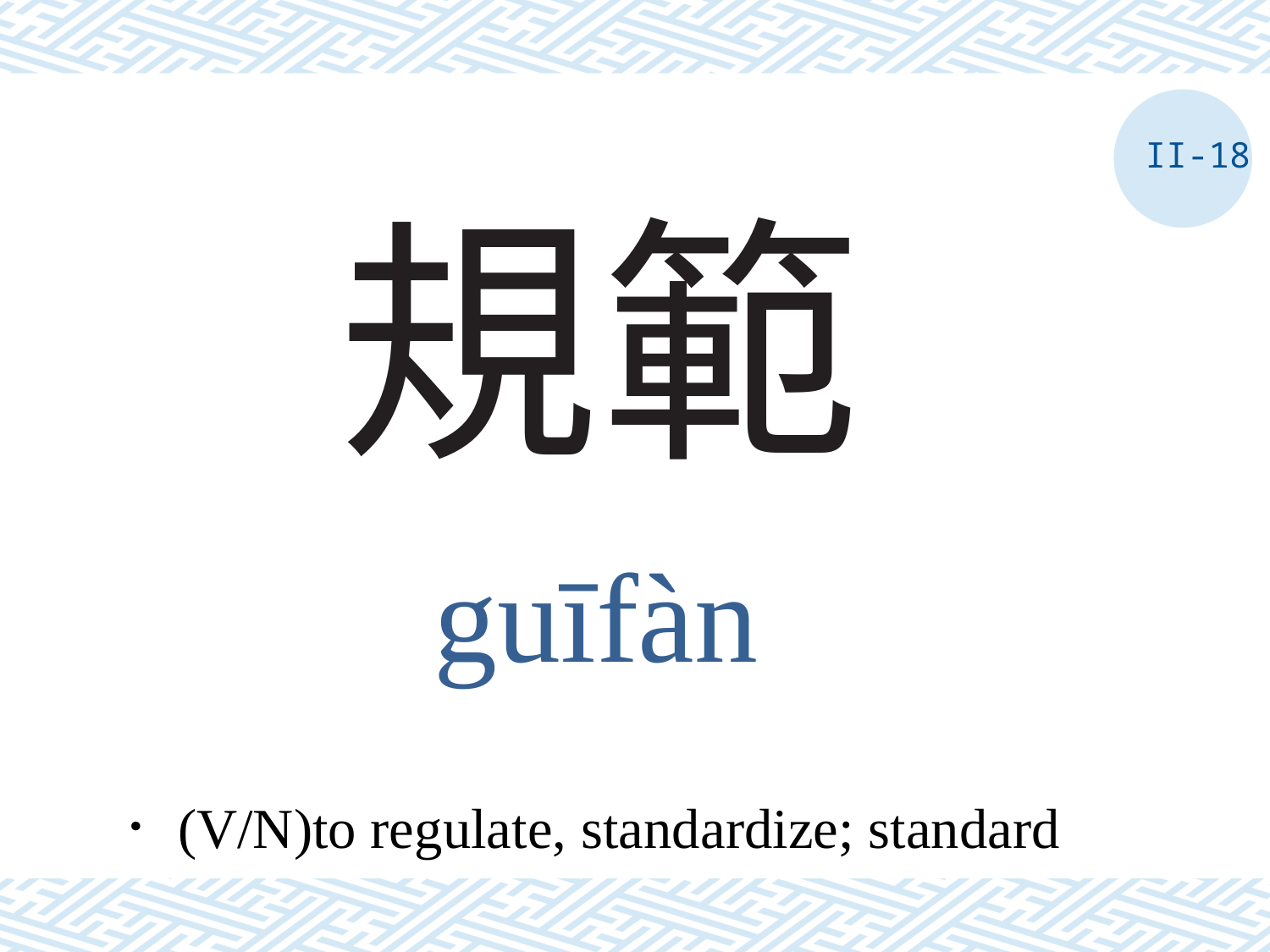

II-18

# 規範
guīfàn
．(V/N)to regulate, standardize; standard